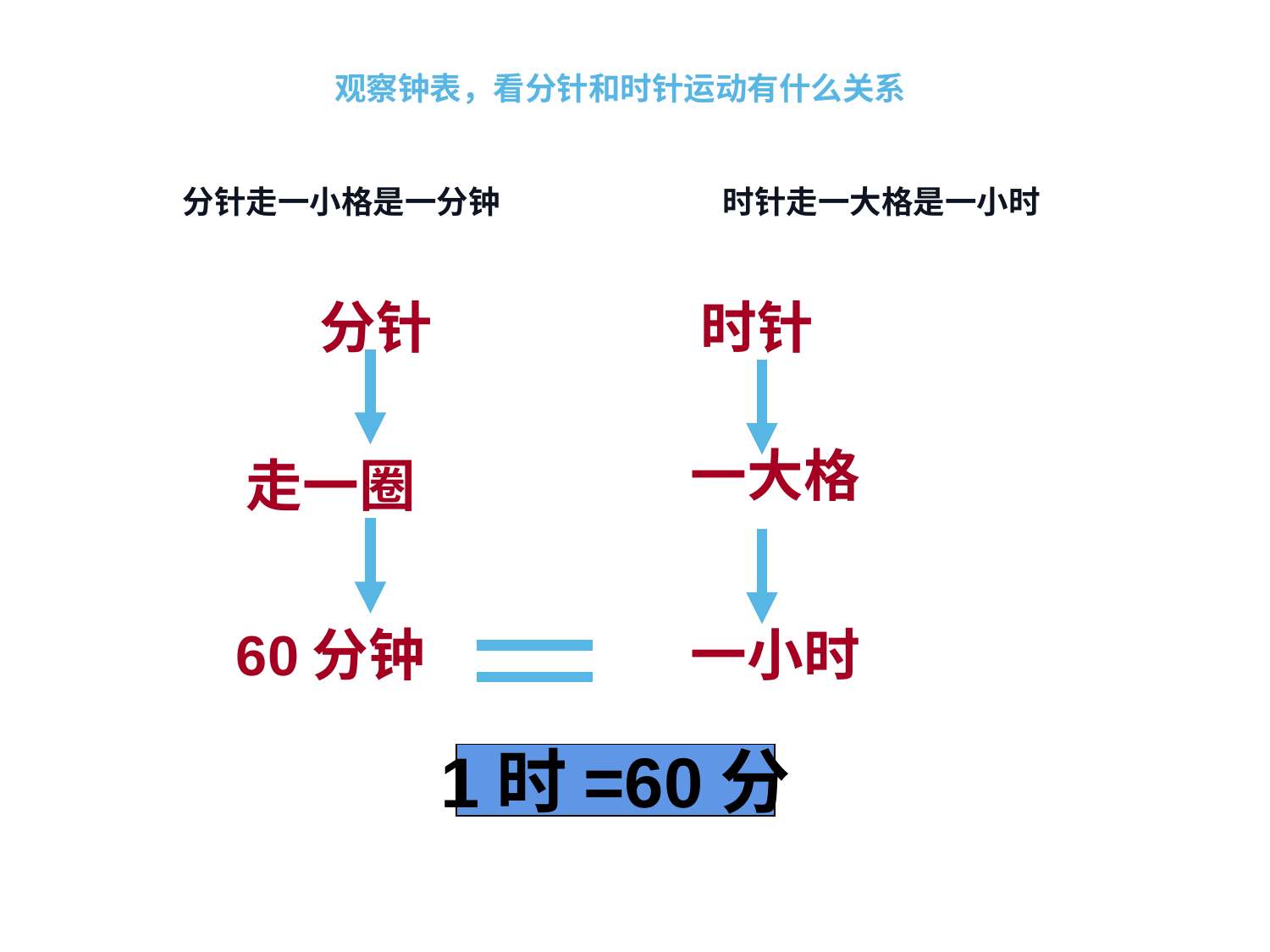

观察钟表，看分针和时针运动有什么关系
分针走一小格是一分钟
时针走一大格是一小时
分针
时针
一大格
走一圈
60分钟
一小时
1时=60分